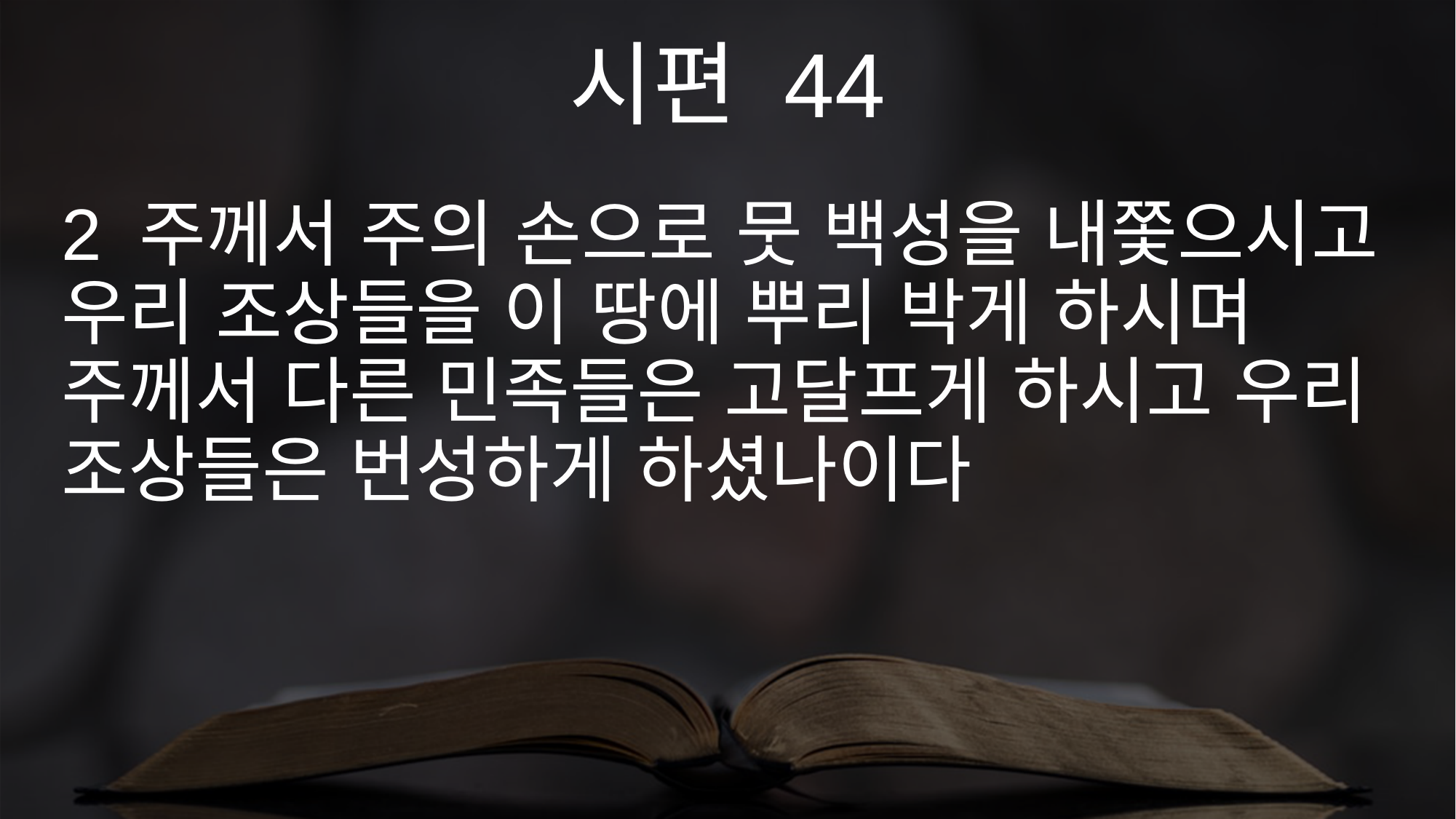

시편 44
2 주께서 주의 손으로 뭇 백성을 내쫓으시고 우리 조상들을 이 땅에 뿌리 박게 하시며 주께서 다른 민족들은 고달프게 하시고 우리 조상들은 번성하게 하셨나이다